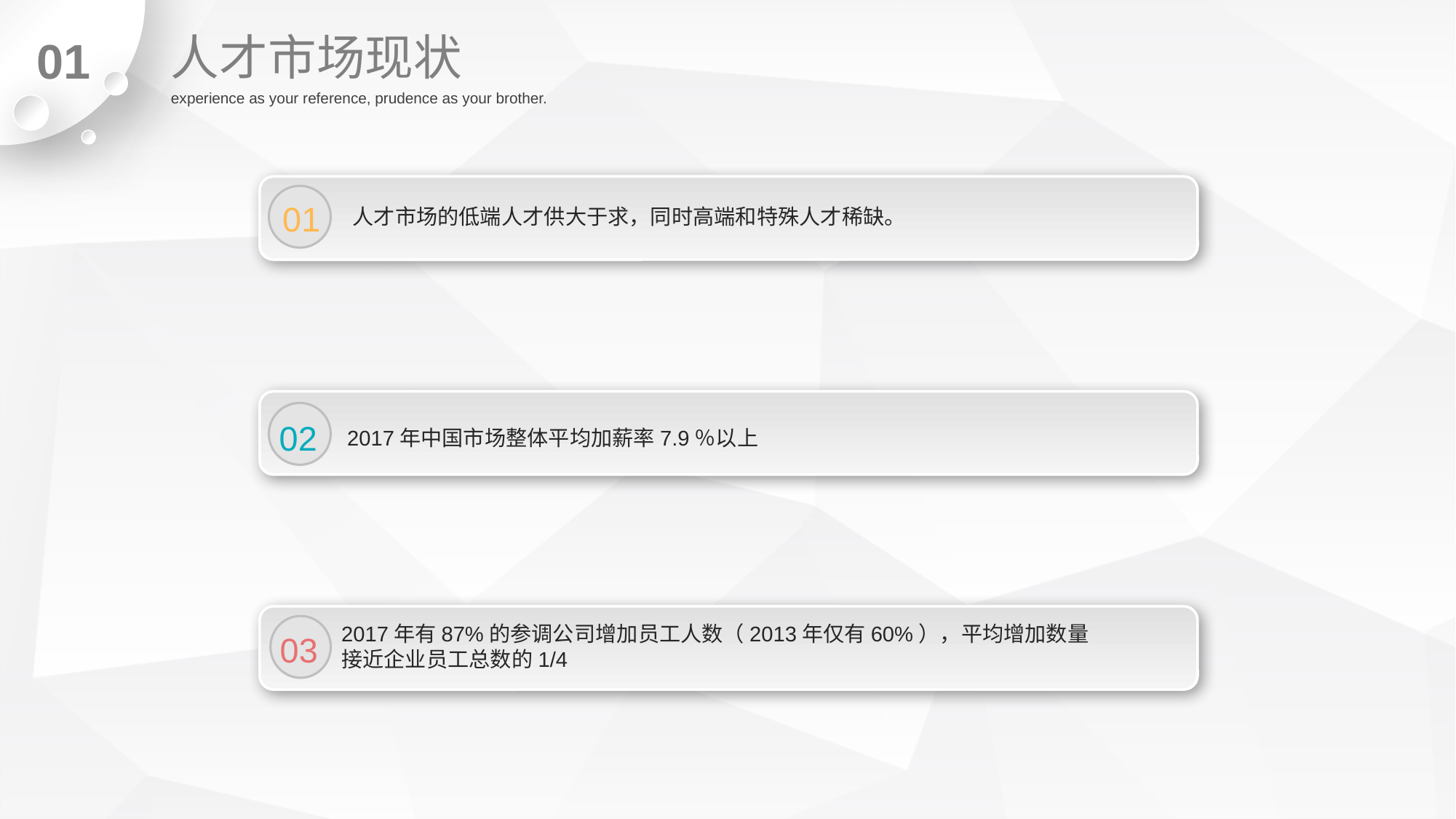

人才市场现状
01

experience as your reference, prudence as your brother.

01
人才市场的低端人才供大于求，同时高端和特殊人才稀缺。

02
2017年中国市场整体平均加薪率7.9％以上

03
2017年有87%的参调公司增加员工人数（2013年仅有60%），平均增加数量接近企业员工总数的1/4